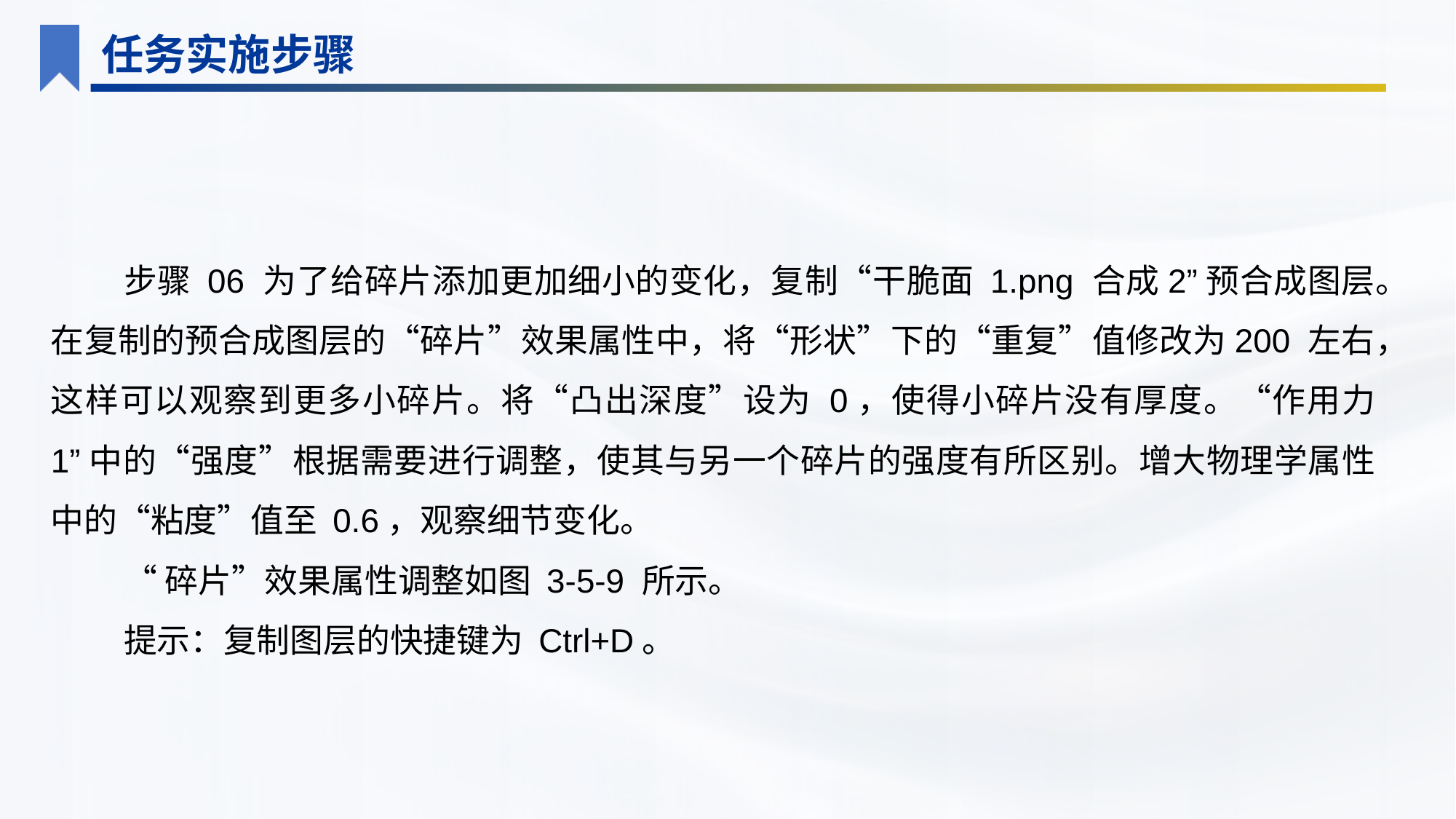

任务实施步骤
步骤 06 为了给碎片添加更加细小的变化，复制“干脆面 1.png 合成2”预合成图层。在复制的预合成图层的“碎片”效果属性中，将“形状”下的“重复”值修改为200 左右，这样可以观察到更多小碎片。将“凸出深度”设为 0，使得小碎片没有厚度。“作用力 1”中的“强度”根据需要进行调整，使其与另一个碎片的强度有所区别。增大物理学属性中的“粘度”值至 0.6，观察细节变化。
“碎片”效果属性调整如图 3-5-9 所示。
提示：复制图层的快捷键为 Ctrl+D。